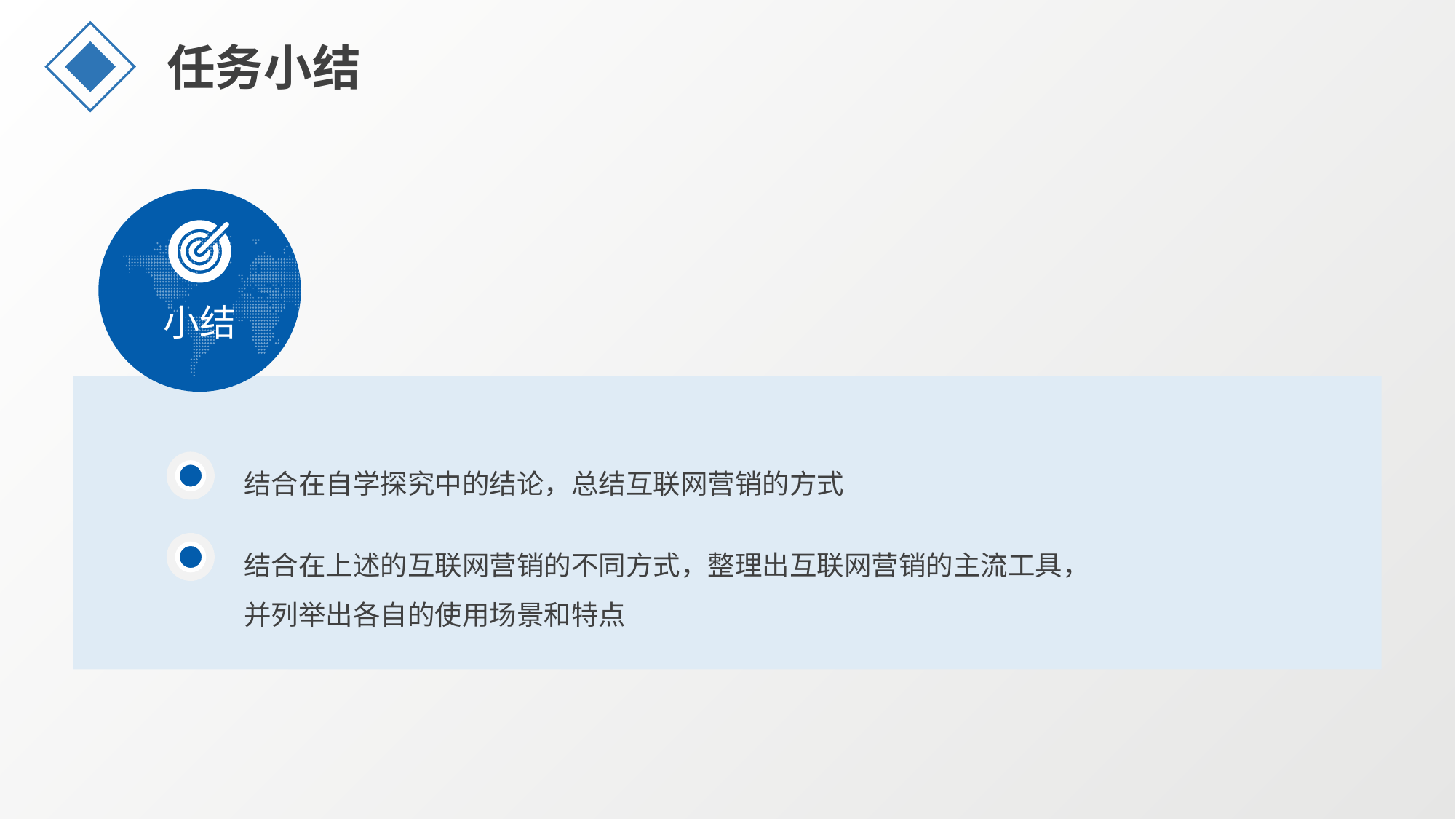

任务小结

小结

结合在自学探究中的结论，总结互联网营销的方式

结合在上述的互联网营销的不同方式，整理出互联网营销的主流工具，并列举出各自的使用场景和特点